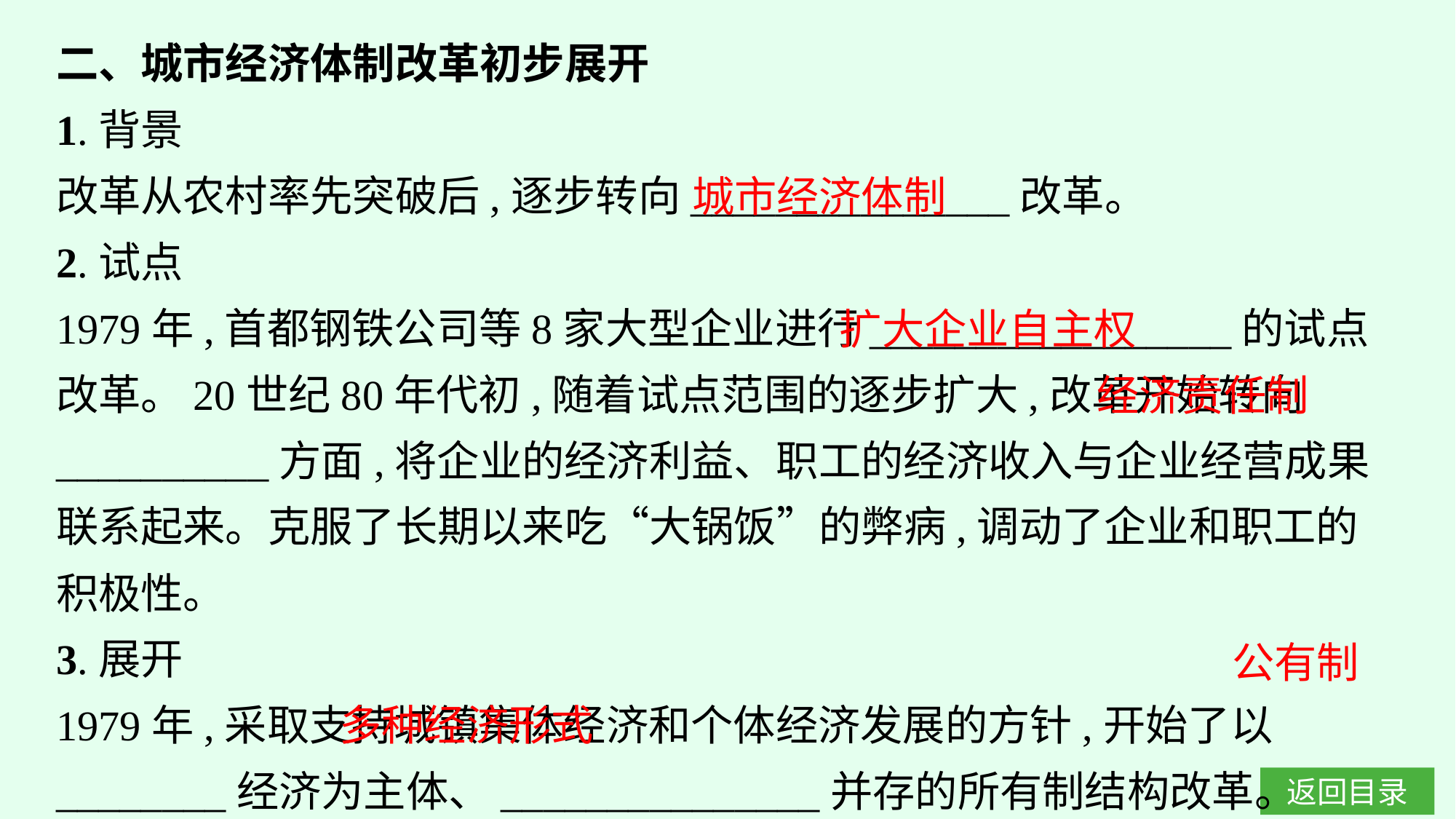

二、城市经济体制改革初步展开
1.背景
改革从农村率先突破后,逐步转向_______________改革。
2.试点
1979年,首都钢铁公司等8家大型企业进行_________________的试点改革。20世纪80年代初,随着试点范围的逐步扩大,改革开始转向__________方面,将企业的经济利益、职工的经济收入与企业经营成果联系起来。克服了长期以来吃“大锅饭”的弊病,调动了企业和职工的积极性。
3.展开
1979年,采取支持城镇集体经济和个体经济发展的方针,开始了以________经济为主体、_______________并存的所有制结构改革。
城市经济体制
扩大企业自主权
经济责任制
公有制
多种经济形式